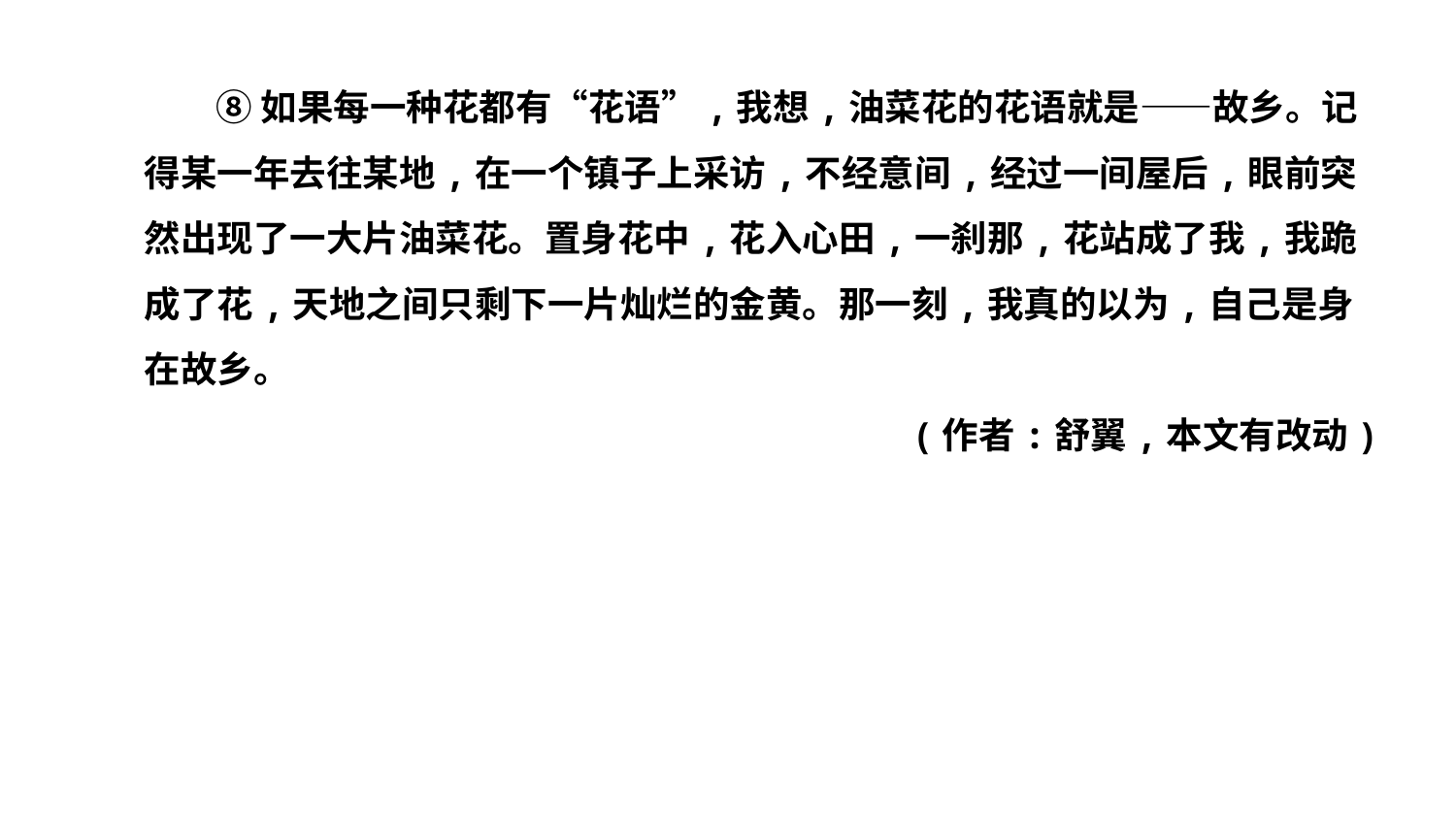

⑧如果每一种花都有“花语”,我想,油菜花的花语就是——故乡。记得某一年去往某地,在一个镇子上采访,不经意间,经过一间屋后,眼前突然出现了一大片油菜花。置身花中,花入心田,一刹那,花站成了我,我跪成了花,天地之间只剩下一片灿烂的金黄。那一刻,我真的以为,自己是身在故乡。
(作者:舒翼,本文有改动)